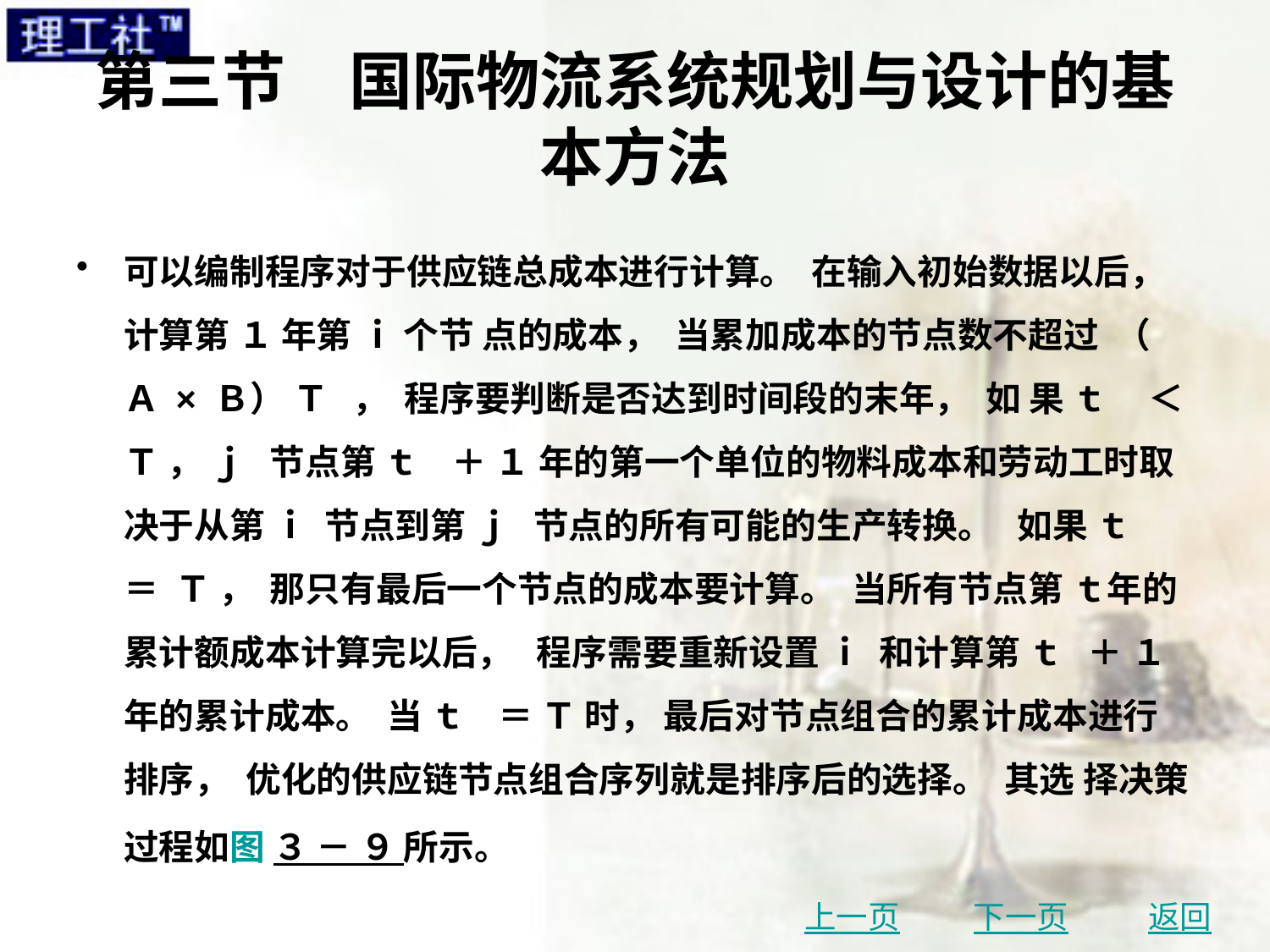

# 第三节　国际物流系统规划与设计的基本方法
可以编制程序对于供应链总成本进行计算。  在输入初始数据以后，   计算第 １ 年第 ｉ 个节 点的成本，  当累加成本的节点数不超过  （ Ａ × Ｂ） Ｔ   ，  程序要判断是否达到时间段的末年，  如 果 ｔ     ＜  Ｔ ， ｊ   节点第 ｔ    ＋ １ 年的第一个单位的物料成本和劳动工时取决于从第 ｉ  节点到第 ｊ   节点的所有可能的生产转换。   如果 ｔ     ＝  Ｔ ，  那只有最后一个节点的成本要计算。  当所有节点第 ｔ年的累计额成本计算完以后，   程序需要重新设置 ｉ  和计算第 ｔ   ＋ １ 年的累计成本。  当 ｔ    ＝ Ｔ 时， 最后对节点组合的累计成本进行排序，  优化的供应链节点组合序列就是排序后的选择。  其选 择决策过程如图 ３ － ９ 所示。

上一页
下一页
返回